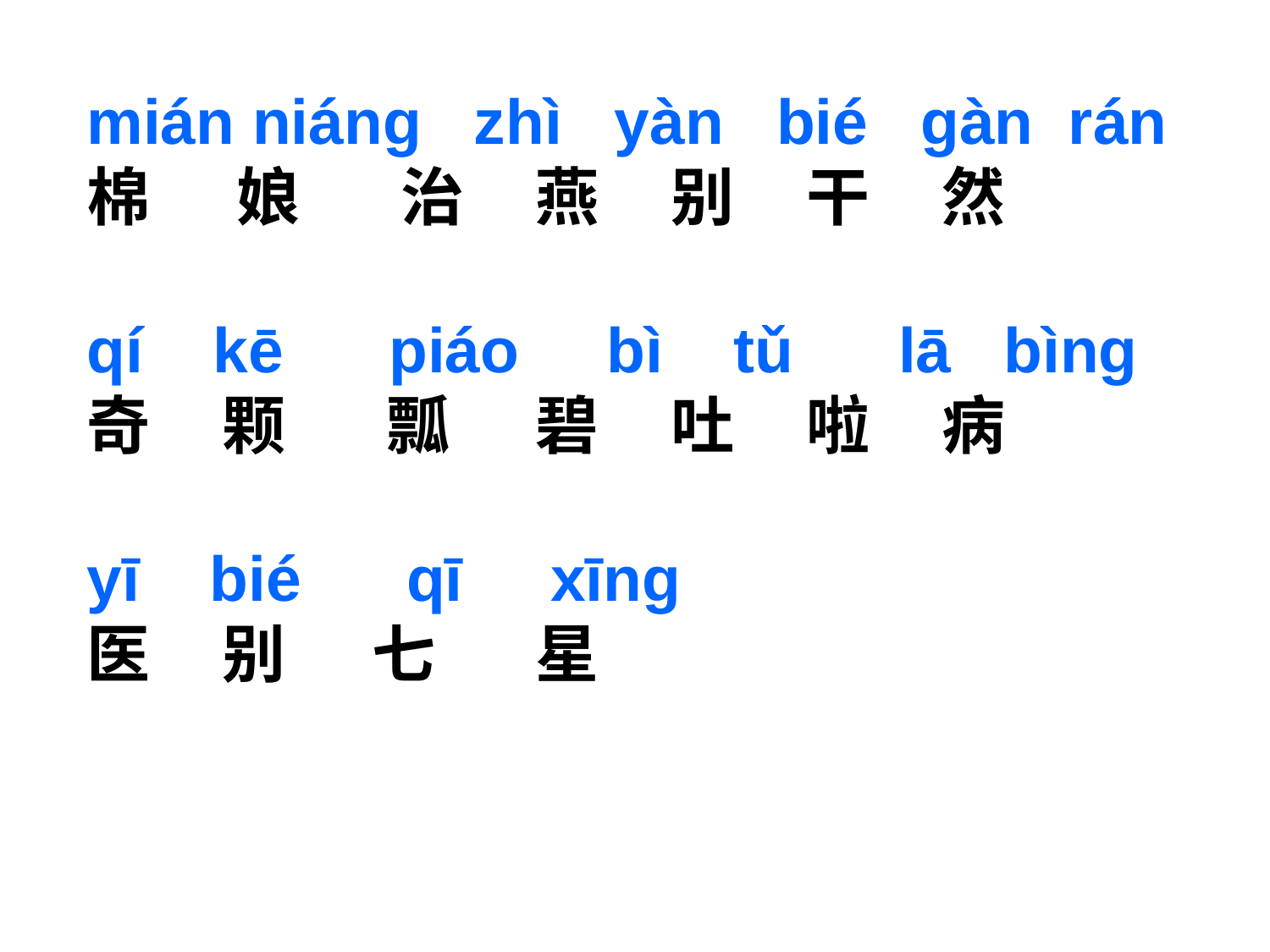

mián niáng   zhì   yàn   bié   gàn  rán
棉      娘       治     燕     别     干     然

qí    kē      piáo     bì    tǔ      lā   bìng
奇     颗       瓢      碧     吐     啦     病

yī    bié      qī     xīng
医     别      七       星